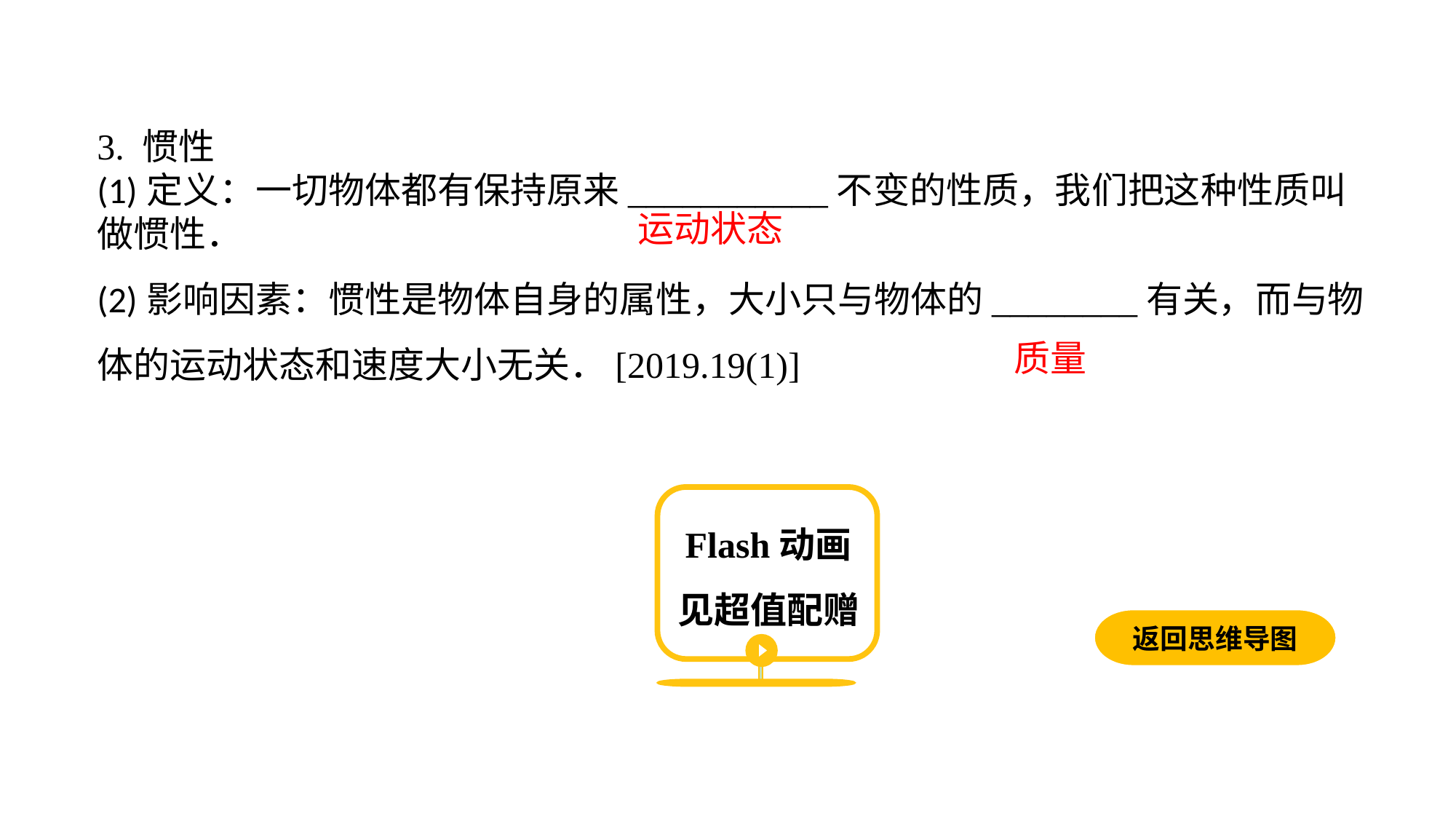

3. 惯性(1)定义：一切物体都有保持原来___________不变的性质，我们把这种性质叫做惯性．(2)影响因素：惯性是物体自身的属性，大小只与物体的________有关，而与物体的运动状态和速度大小无关．[2019.19(1)]
运动状态
质量

Flash动画见超值配赠

返回思维导图